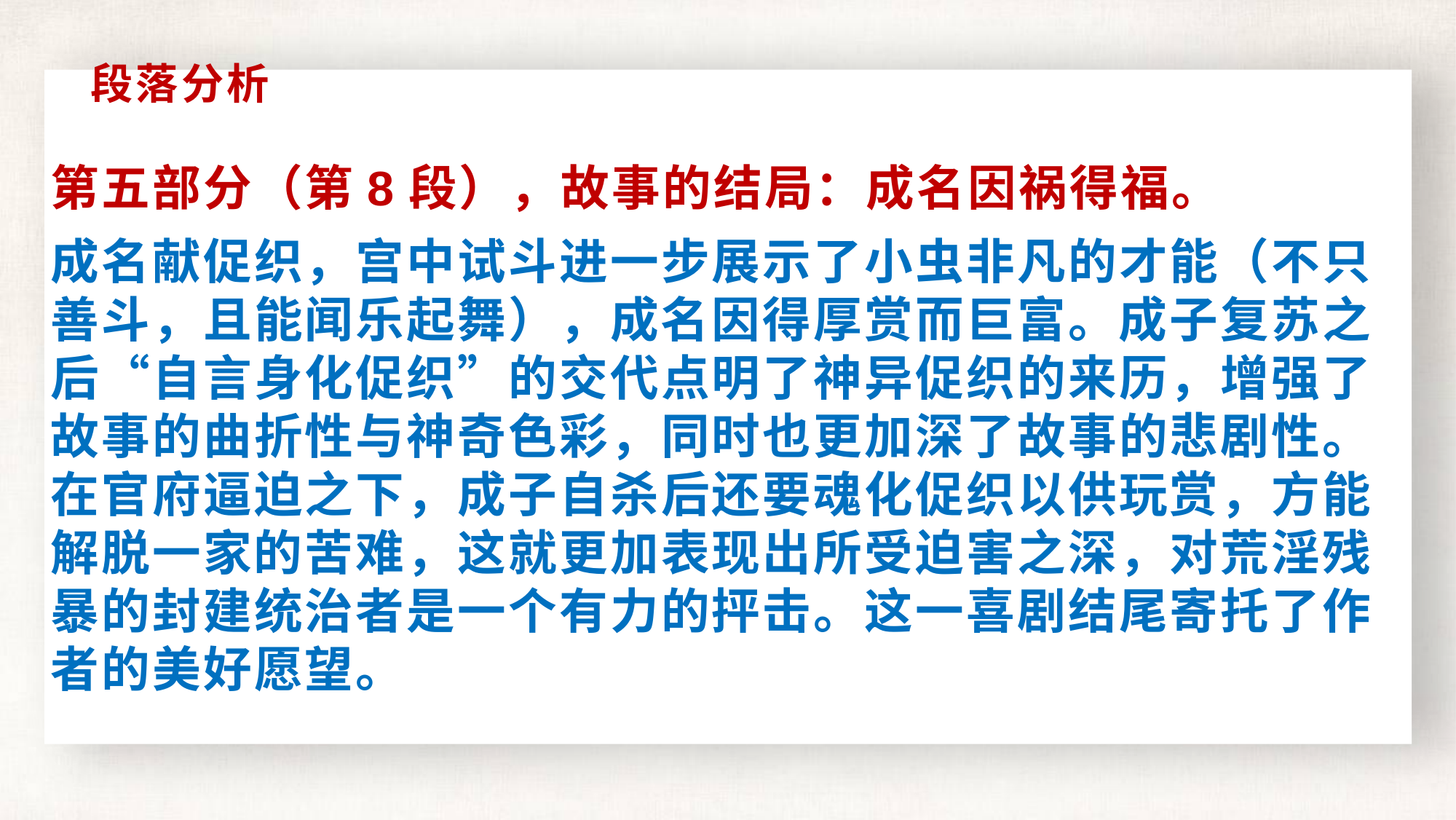

# 段落分析
第五部分（第8段），故事的结局：成名因祸得福。
成名献促织，宫中试斗进一步展示了小虫非凡的才能（不只善斗，且能闻乐起舞），成名因得厚赏而巨富。成子复苏之后“自言身化促织”的交代点明了神异促织的来历，增强了故事的曲折性与神奇色彩，同时也更加深了故事的悲剧性。在官府逼迫之下，成子自杀后还要魂化促织以供玩赏，方能解脱一家的苦难，这就更加表现出所受迫害之深，对荒淫残暴的封建统治者是一个有力的抨击。这一喜剧结尾寄托了作者的美好愿望。